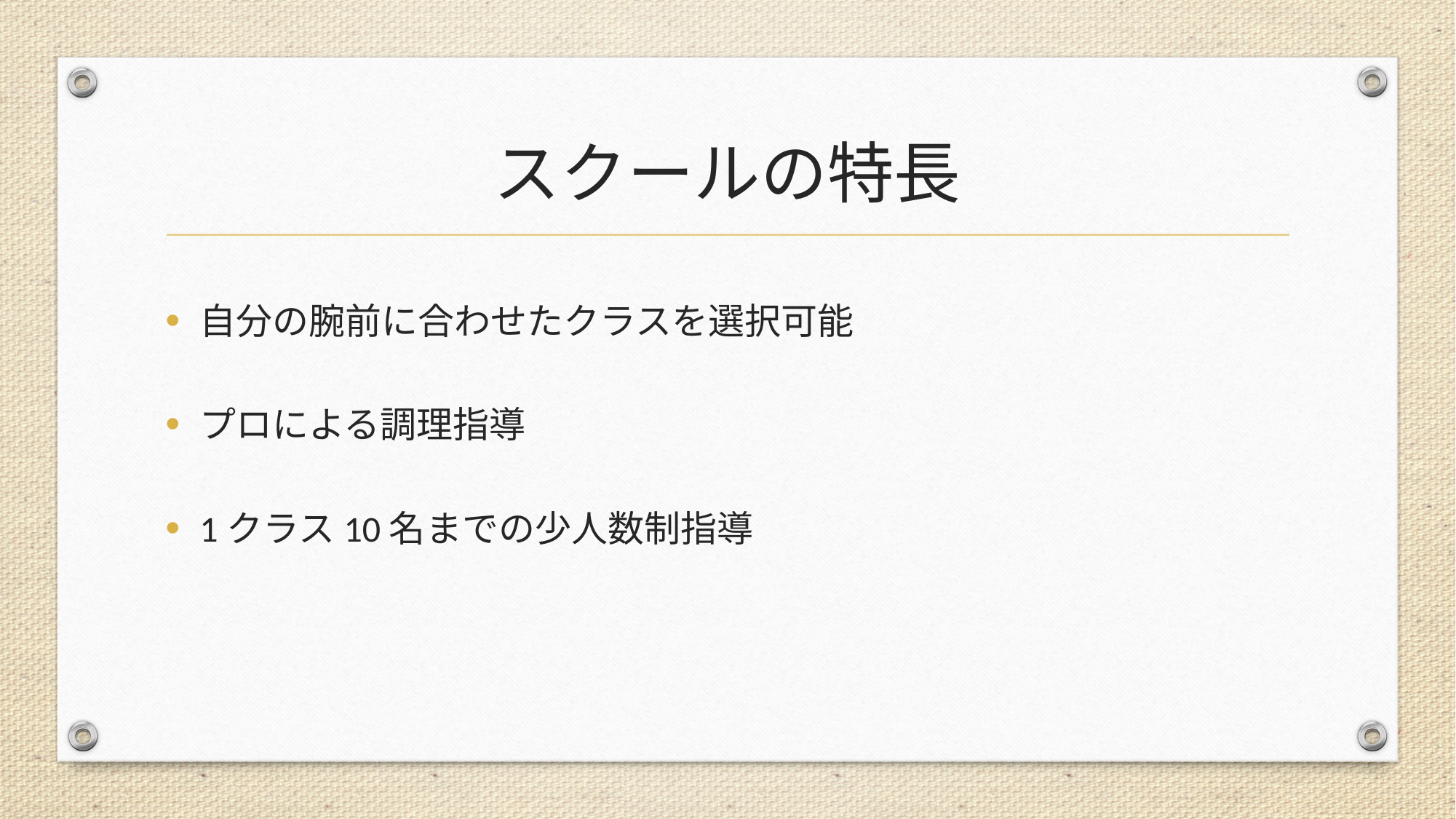

# スクールの特長
自分の腕前に合わせたクラスを選択可能
プロによる調理指導
1クラス10名までの少人数制指導